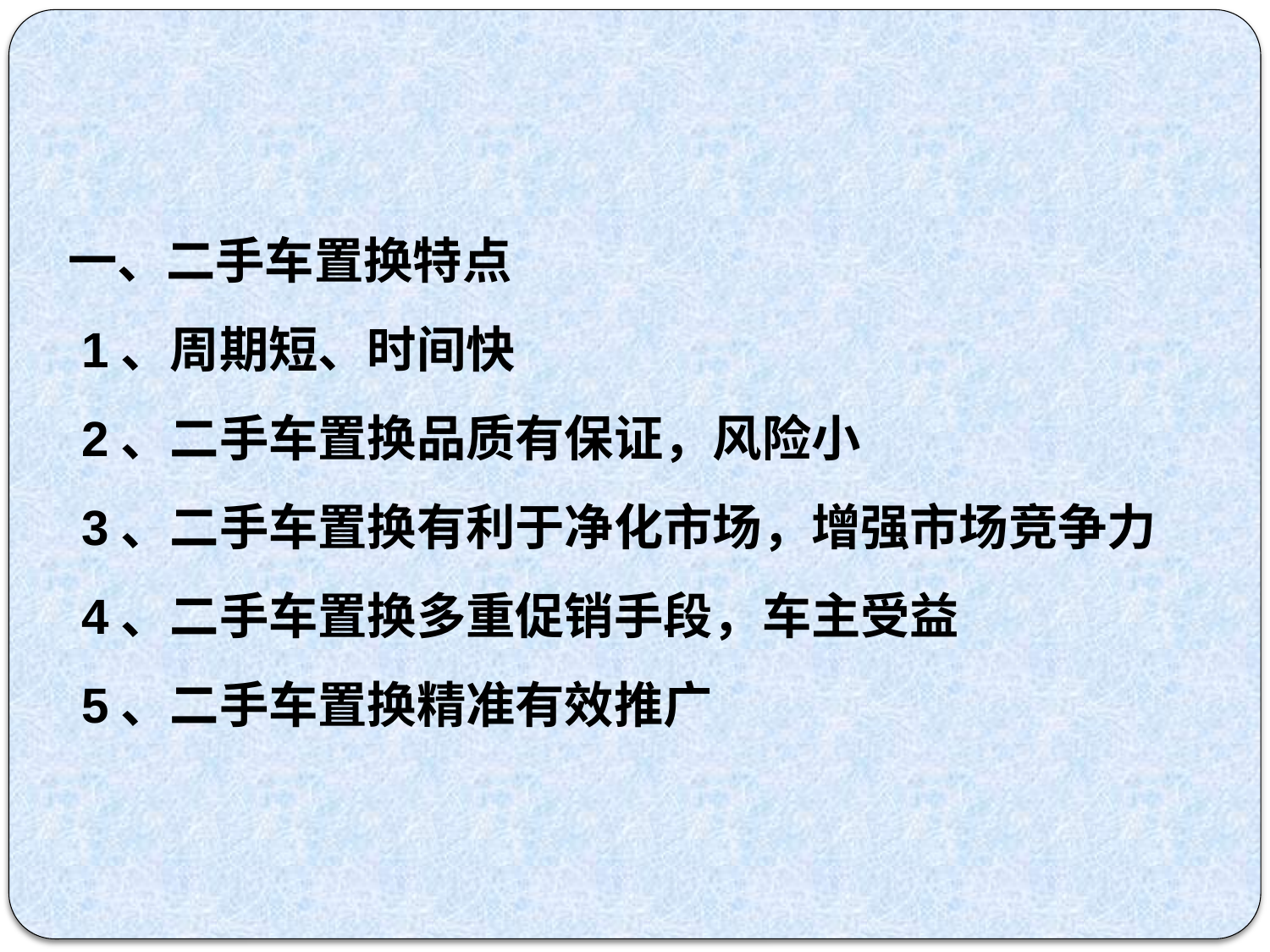

一、二手车置换特点
 1、周期短、时间快
 2、二手车置换品质有保证，风险小
 3、二手车置换有利于净化市场，增强市场竞争力
 4、二手车置换多重促销手段，车主受益
 5、二手车置换精准有效推广